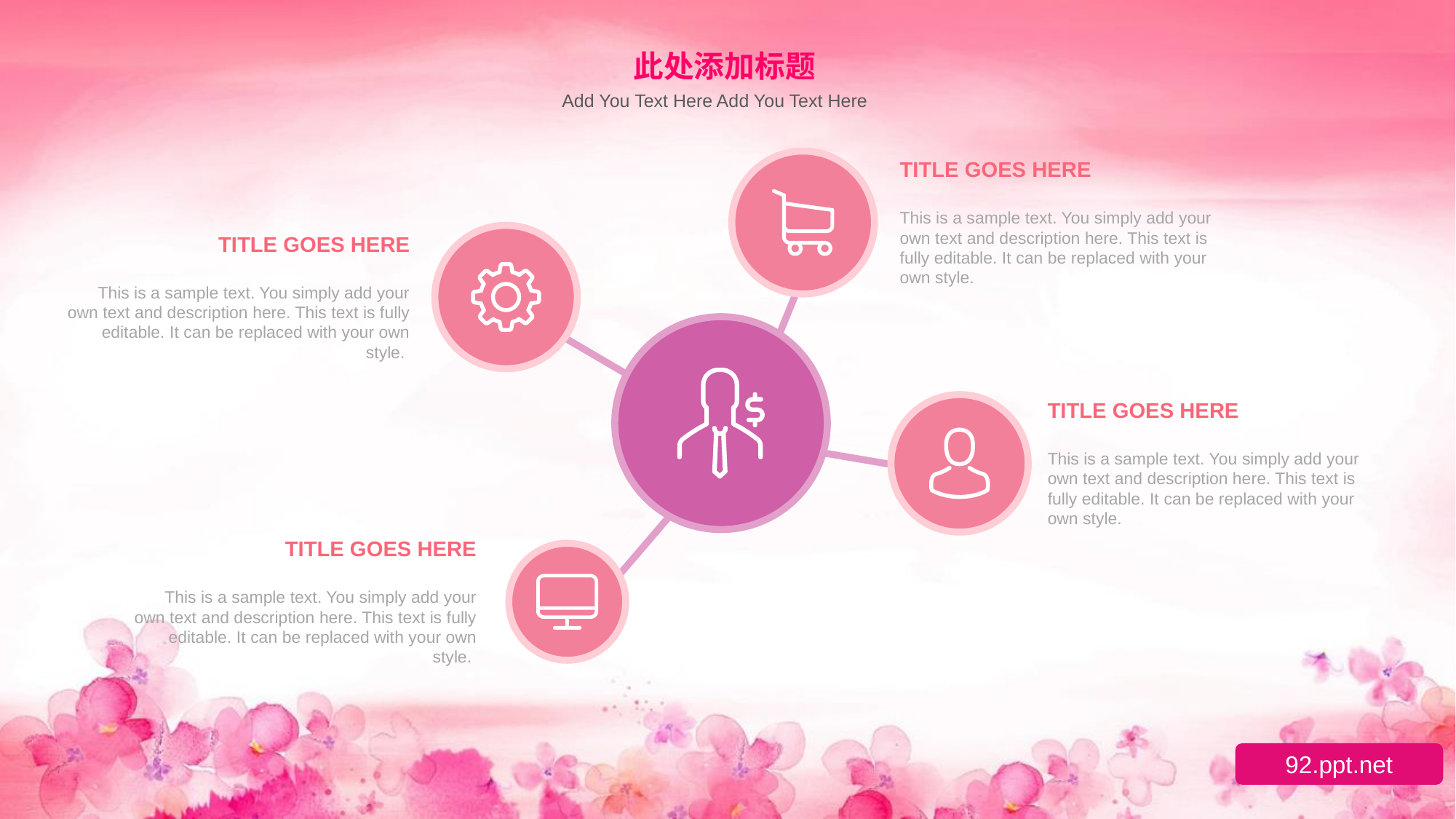

此处添加标题
Add You Text Here Add You Text Here

TITLE GOES HERE
This is a sample text. You simply add your own text and description here. This text is fully editable. It can be replaced with your own style.

TITLE GOES HERE
This is a sample text. You simply add your own text and description here. This text is fully editable. It can be replaced with your own style.

TITLE GOES HERE
This is a sample text. You simply add your own text and description here. This text is fully editable. It can be replaced with your own style.

TITLE GOES HERE
This is a sample text. You simply add your own text and description here. This text is fully editable. It can be replaced with your own style.

92.ppt.net